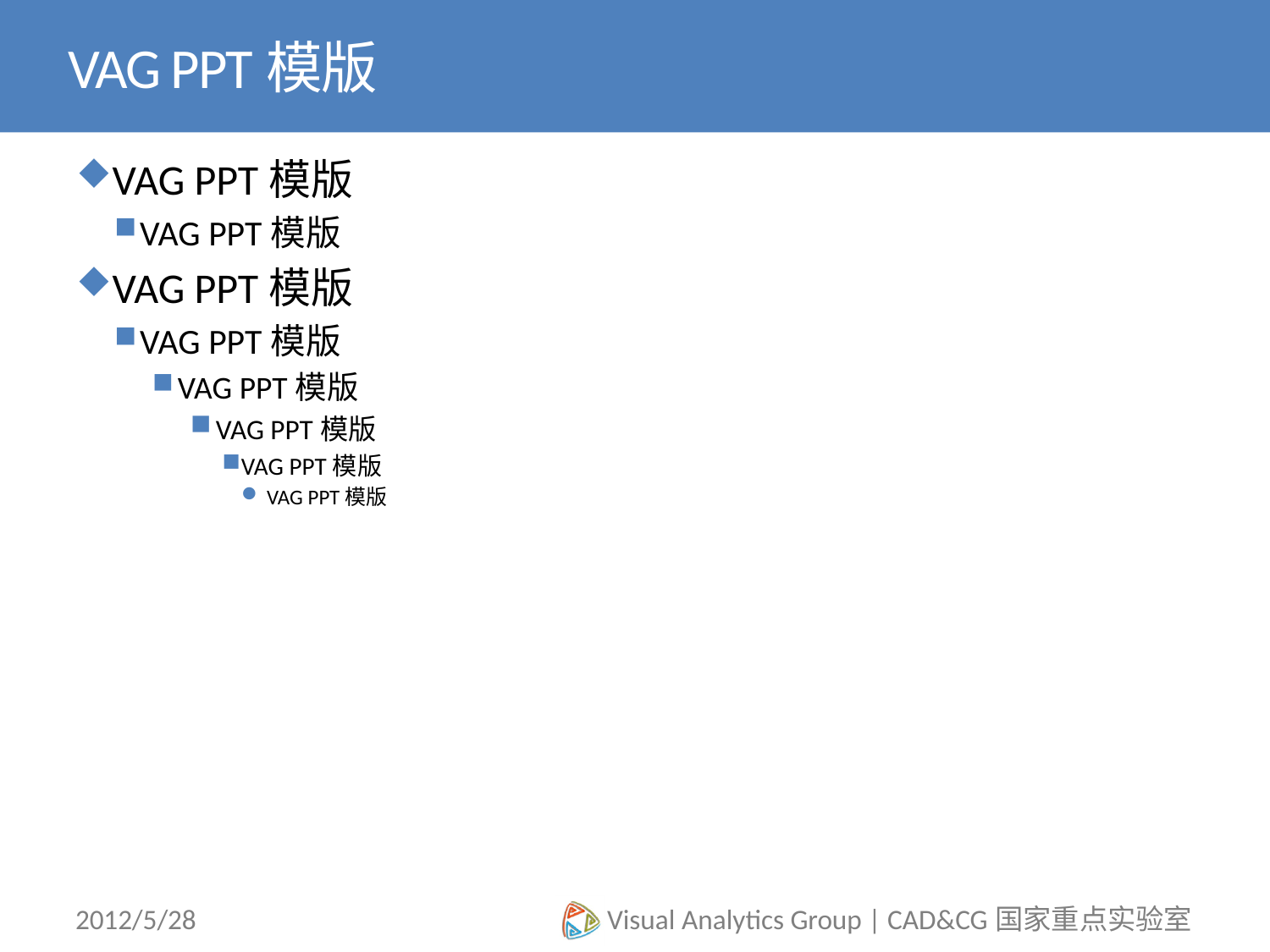

# VAG PPT模版
VAG PPT模版
VAG PPT模版
VAG PPT模版
VAG PPT模版
VAG PPT模版
VAG PPT模版
VAG PPT模版
VAG PPT模版
2012/5/28
Visual Analytics Group | CAD&CG国家重点实验室